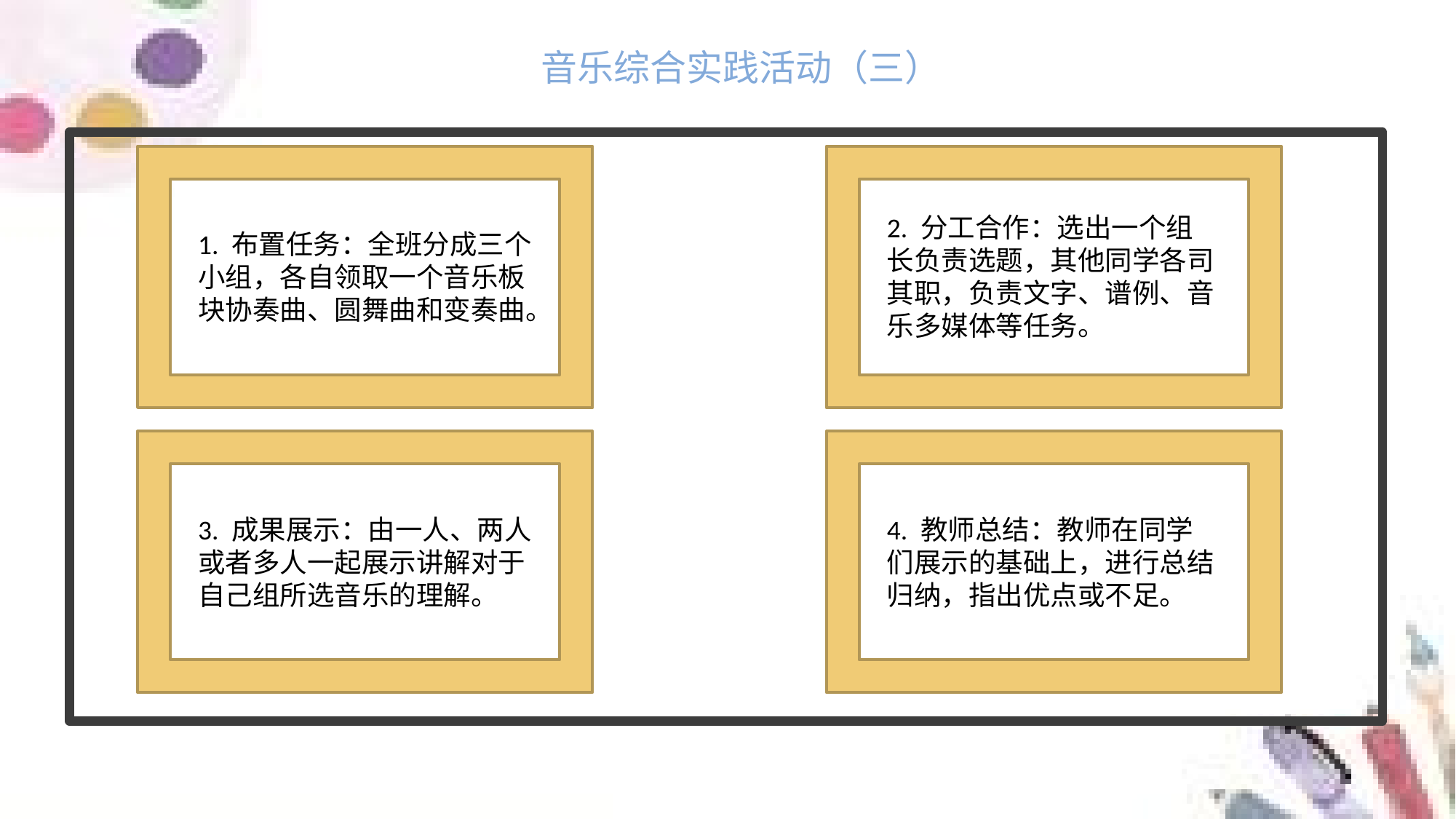

音乐综合实践活动（三）

2. 分工合作：选出一个组
长负责选题，其他同学各司其职，负责文字、谱例、音乐多媒体等任务。
1. 布置任务：全班分成三个小组，各自领取一个音乐板
块协奏曲、圆舞曲和变奏曲。

3. 成果展示：由一人、两人或者多人一起展示讲解对于自己组所选音乐的理解。
4. 教师总结：教师在同学
们展示的基础上，进行总结归纳，指出优点或不足。
15